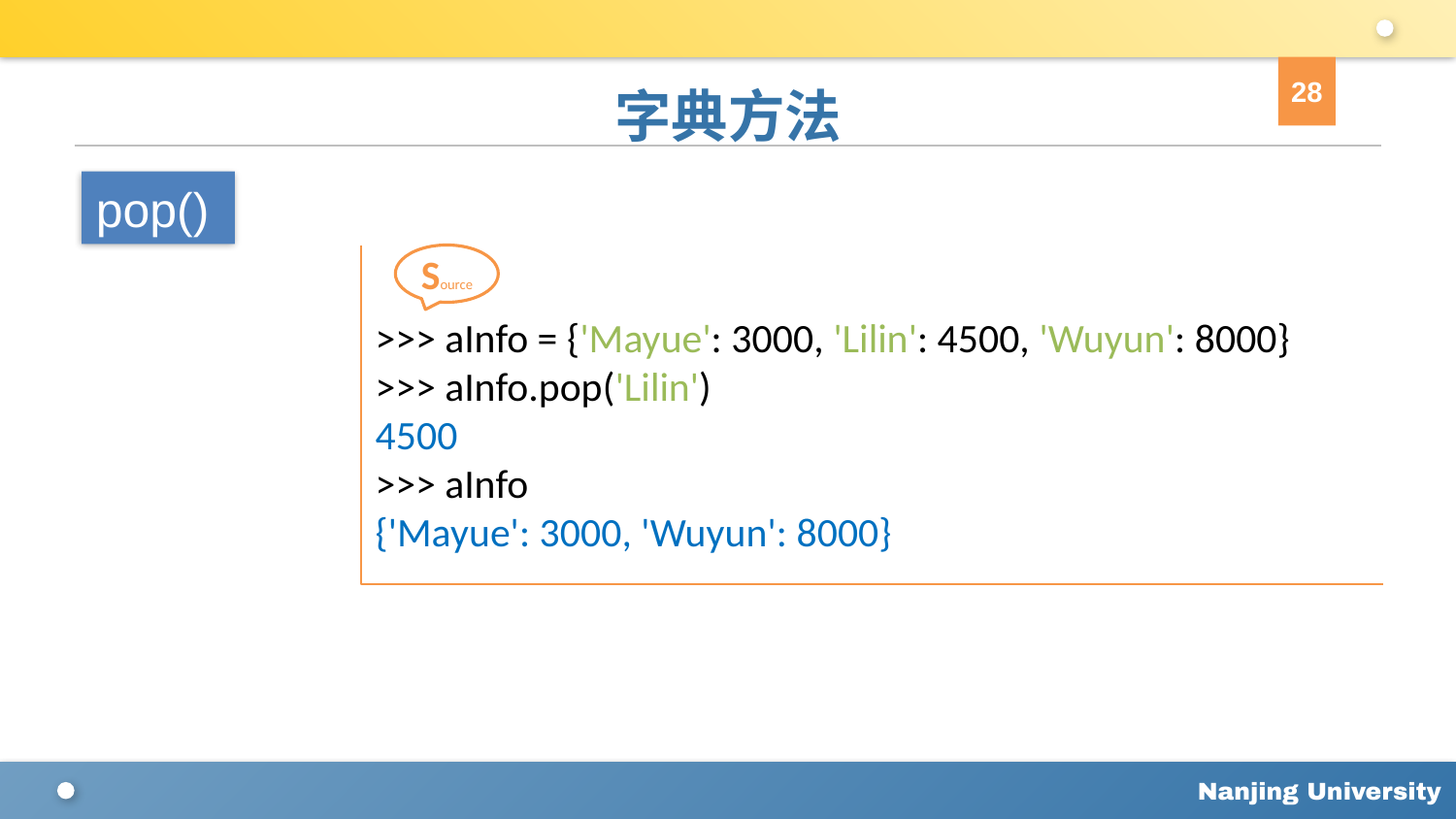

28
# 字典方法
pop()

>>> aInfo = {'Mayue': 3000, 'Lilin': 4500, 'Wuyun': 8000}
>>> aInfo.pop('Lilin')
4500
>>> aInfo
{'Mayue': 3000, 'Wuyun': 8000}
Source